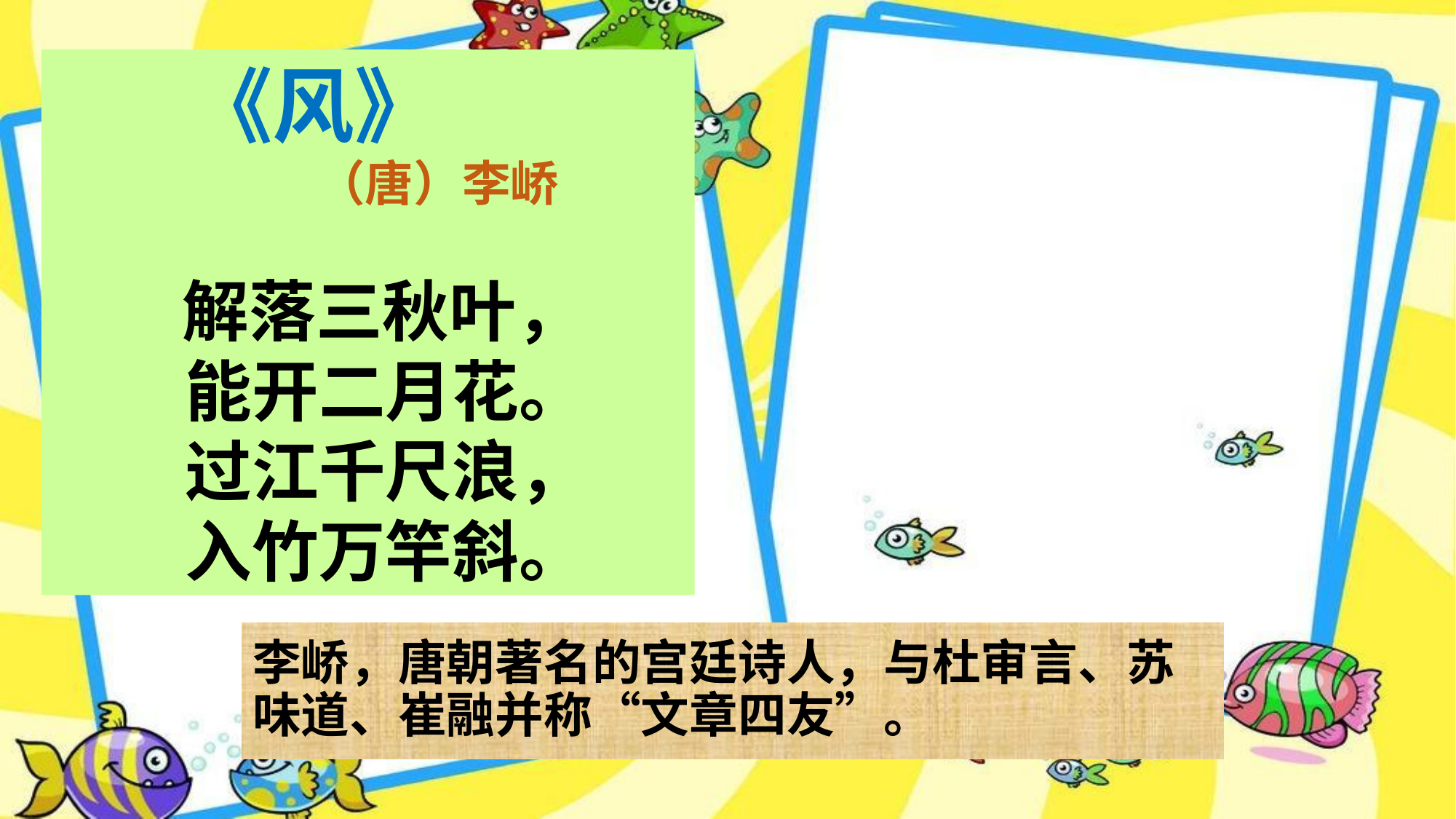

《风》
　　                 （唐）李峤

　　   解落三秋叶，
　　能开二月花。
　　过江千尺浪，
　　入竹万竿斜。
# 李峤，唐朝著名的宫廷诗人，与杜审言、苏味道、崔融并称“文章四友”。